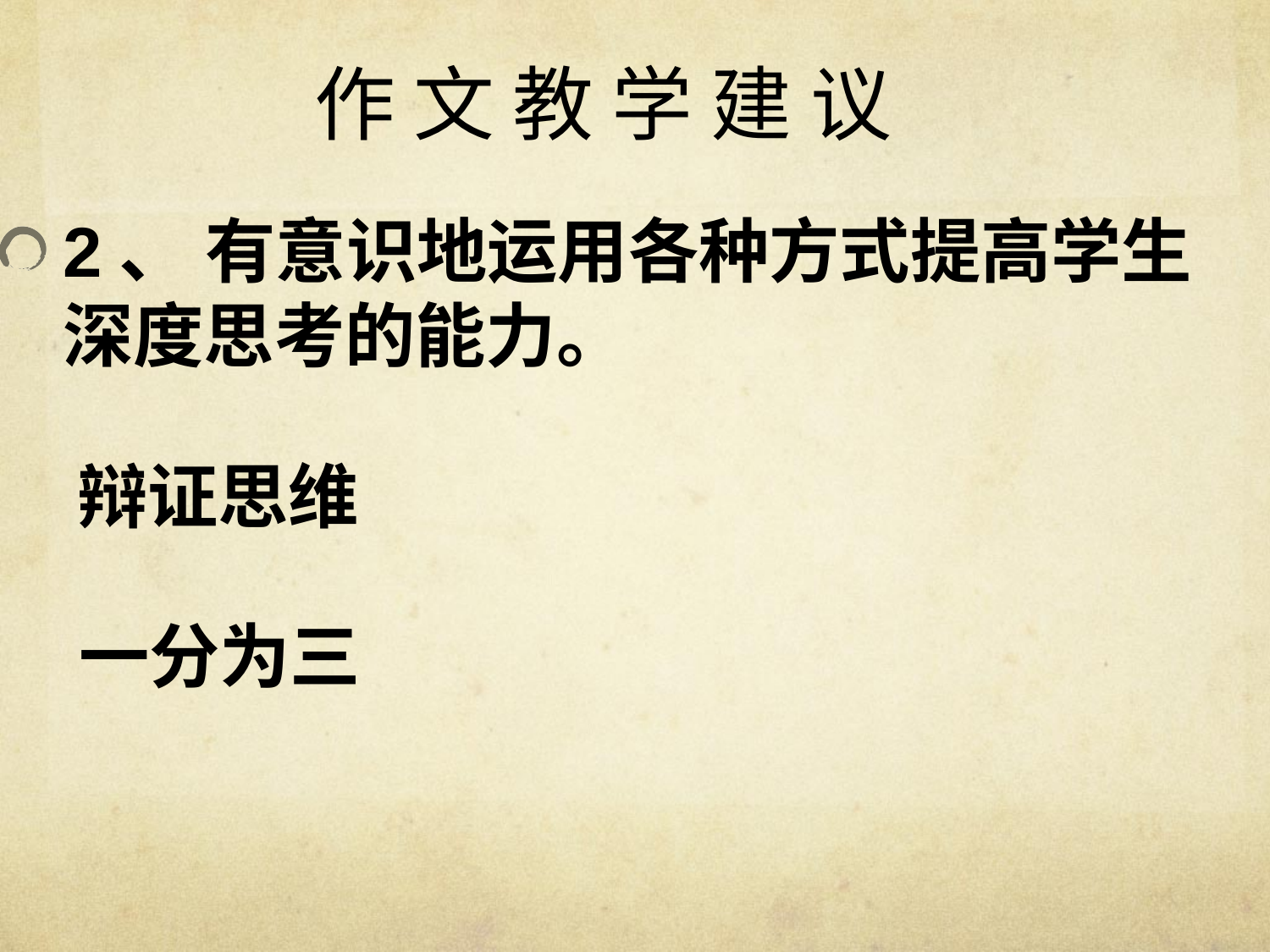

# 作 文 教 学 建 议
2、 有意识地运用各种方式提高学生深度思考的能力。
辩证思维
一分为三